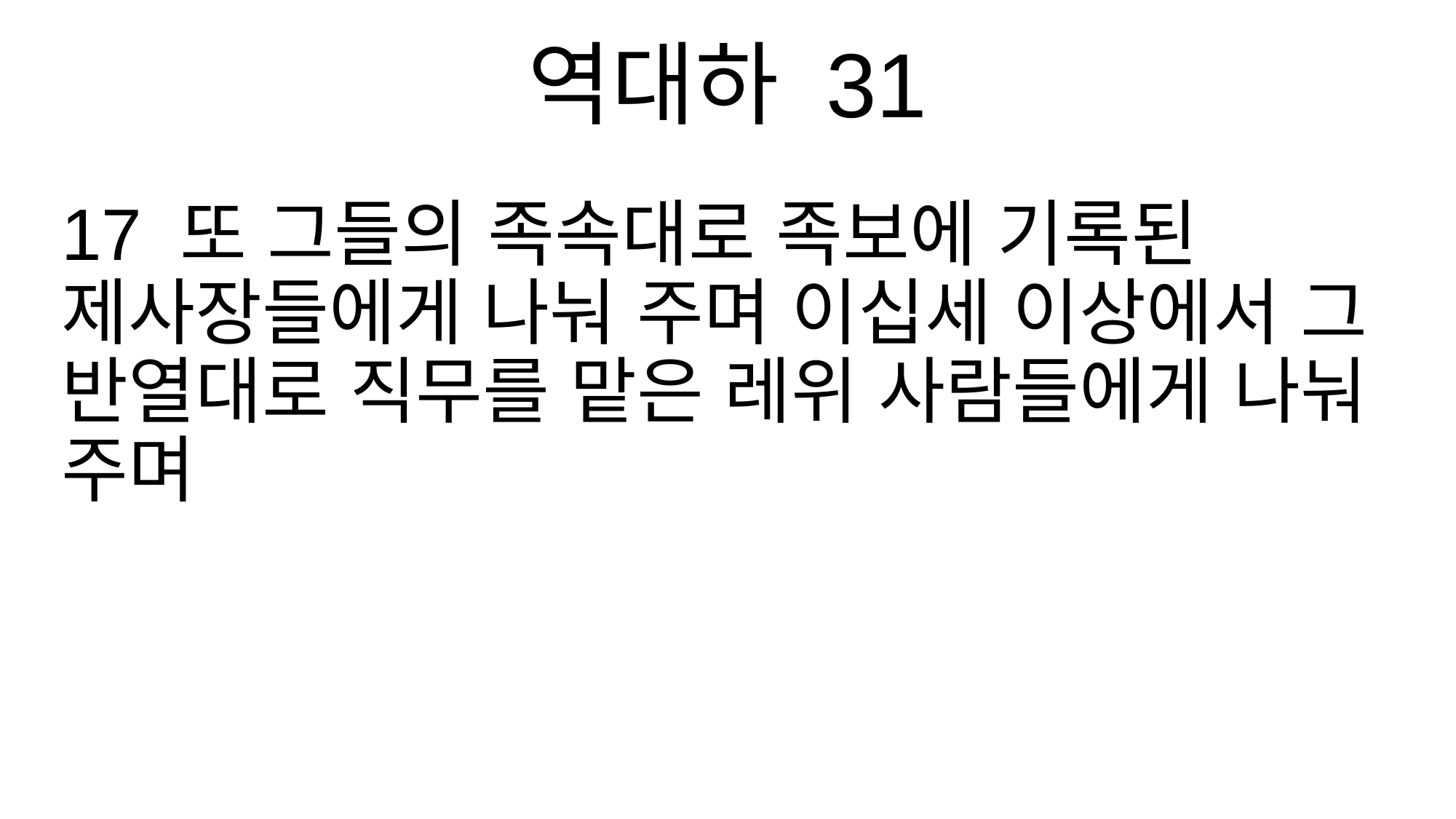

역대하 31
17 또 그들의 족속대로 족보에 기록된 제사장들에게 나눠 주며 이십세 이상에서 그 반열대로 직무를 맡은 레위 사람들에게 나눠 주며